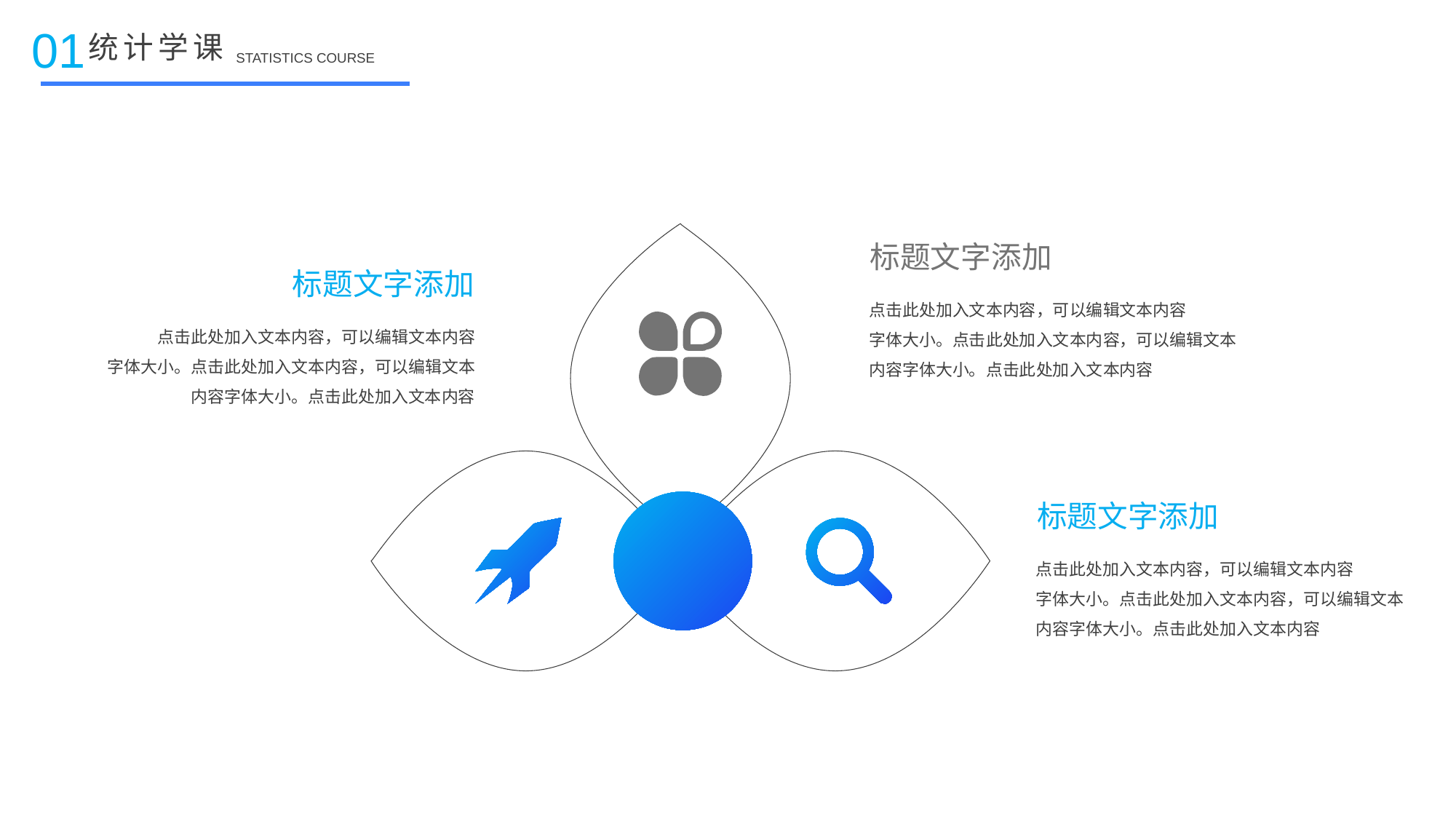

01
统计学课
STATISTICS COURSE
标题文字添加
标题文字添加

点击此处加入文本内容，可以编辑文本内容
字体大小。点击此处加入文本内容，可以编辑文本内容字体大小。点击此处加入文本内容

点击此处加入文本内容，可以编辑文本内容
字体大小。点击此处加入文本内容，可以编辑文本内容字体大小。点击此处加入文本内容

标题文字添加

点击此处加入文本内容，可以编辑文本内容
字体大小。点击此处加入文本内容，可以编辑文本内容字体大小。点击此处加入文本内容